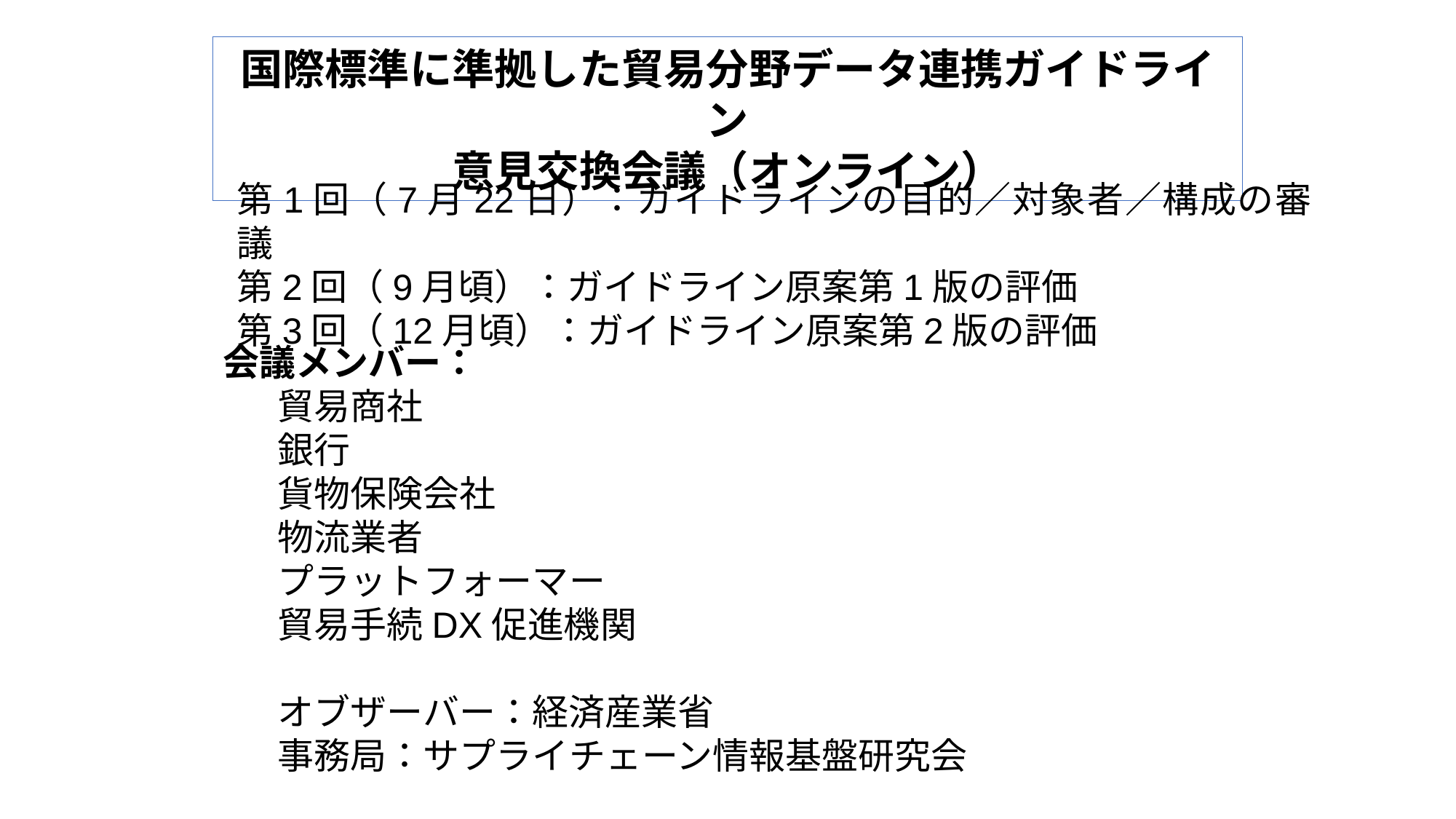

国際標準に準拠した貿易分野データ連携ガイドライン
意見交換会議（オンライン）
第1回（7月22日）：ガイドラインの目的／対象者／構成の審議
第2回（9月頃）：ガイドライン原案第1版の評価
第3回（12月頃）：ガイドライン原案第2版の評価
会議メンバー：
貿易商社
銀行
貨物保険会社
物流業者
プラットフォーマー
貿易手続DX促進機関

オブザーバー：経済産業省
事務局：サプライチェーン情報基盤研究会